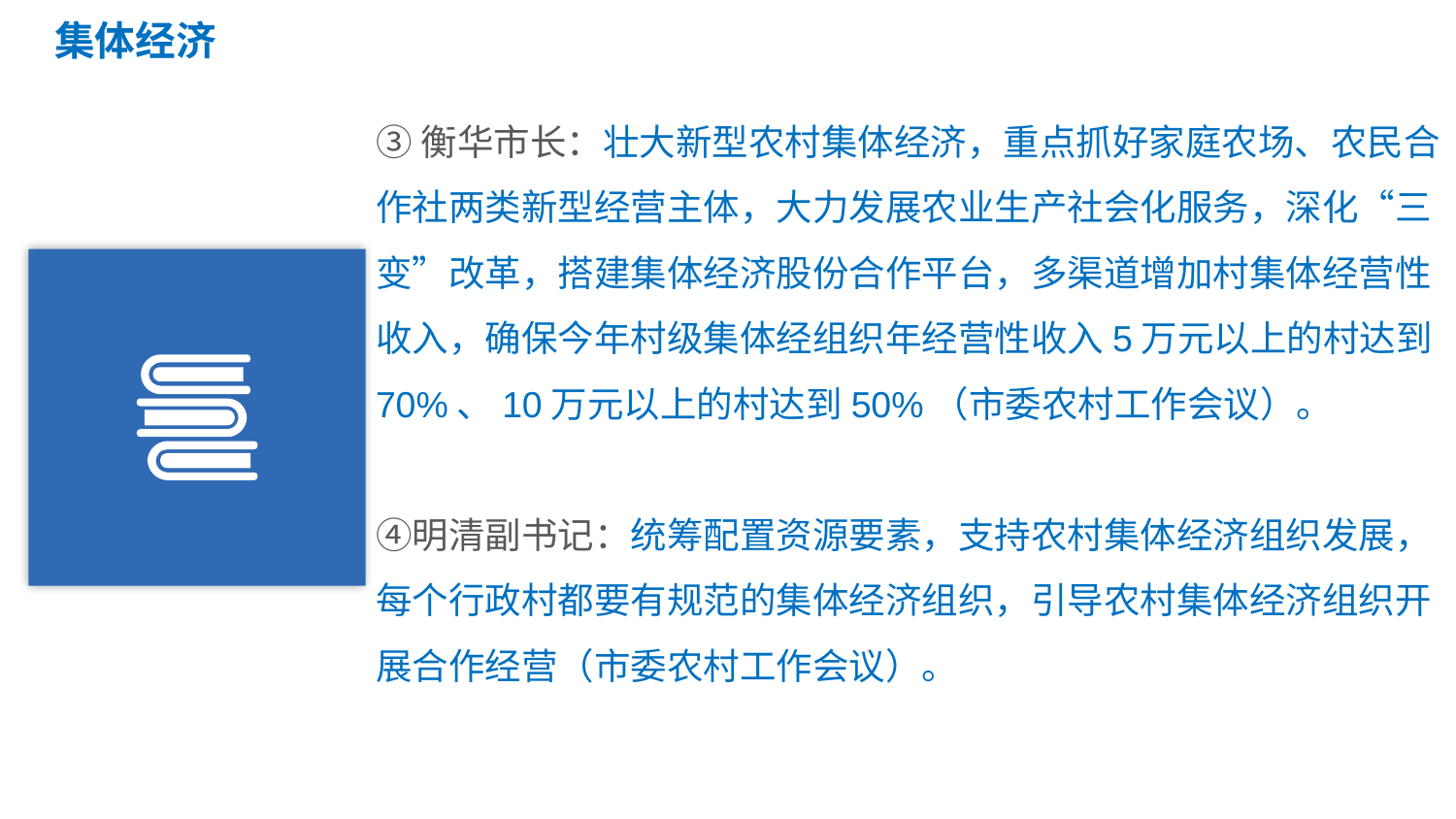

集体经济

# ③衡华市长：壮大新型农村集体经济，重点抓好家庭农场、农民合作社两类新型经营主体，大力发展农业生产社会化服务，深化“三变”改革，搭建集体经济股份合作平台，多渠道增加村集体经营性收入，确保今年村级集体经组织年经营性收入5万元以上的村达到70%、10万元以上的村达到50%（市委农村工作会议）。 ④明清副书记：统筹配置资源要素，支持农村集体经济组织发展，每个行政村都要有规范的集体经济组织，引导农村集体经济组织开展合作经营（市委农村工作会议）。